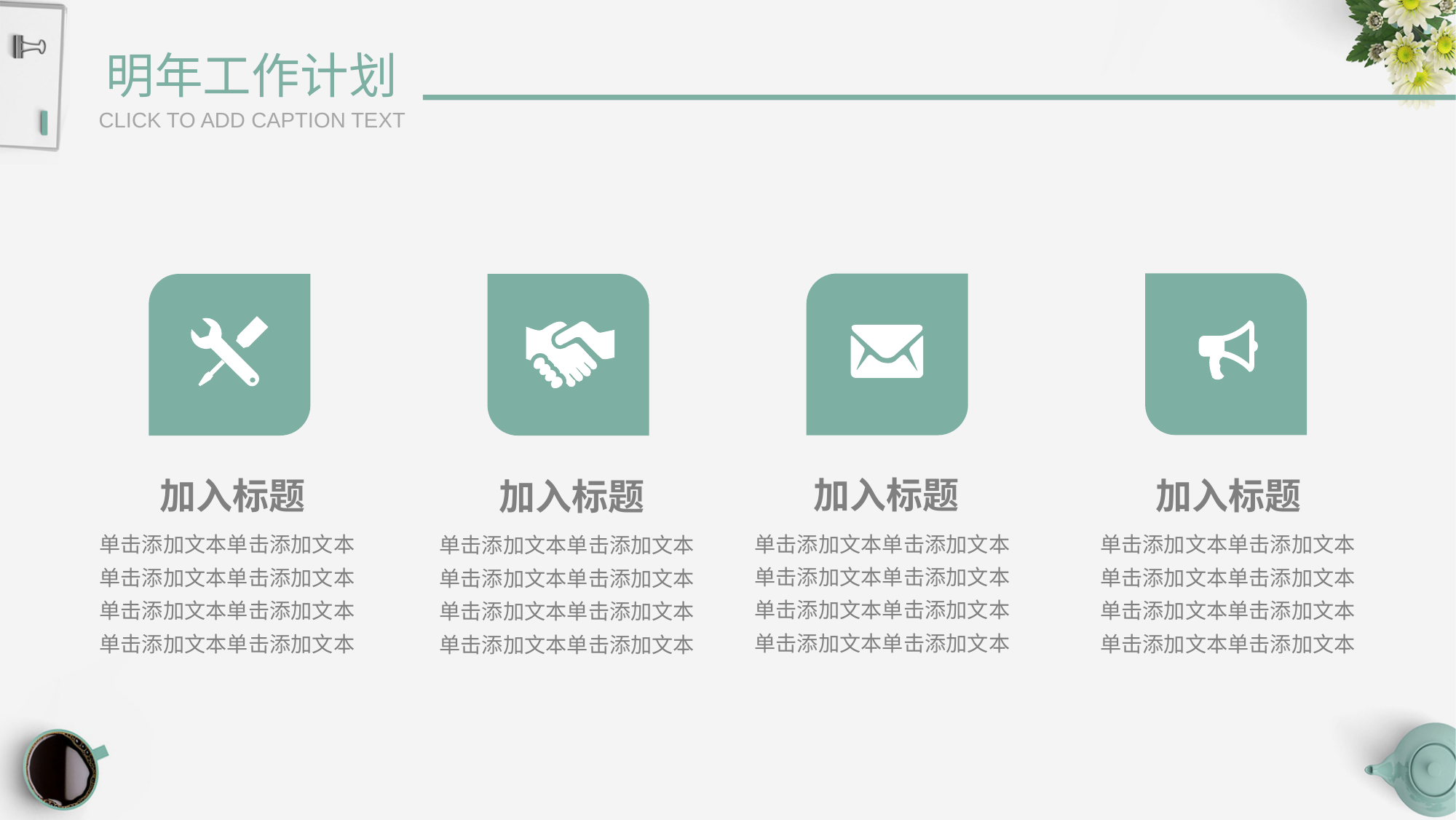

明年工作计划

CLICK TO ADD CAPTION TEXT

加入标题
加入标题
加入标题
加入标题
单击添加文本单击添加文本单击添加文本单击添加文本单击添加文本单击添加文本单击添加文本单击添加文本
单击添加文本单击添加文本单击添加文本单击添加文本单击添加文本单击添加文本单击添加文本单击添加文本
单击添加文本单击添加文本单击添加文本单击添加文本单击添加文本单击添加文本单击添加文本单击添加文本
单击添加文本单击添加文本单击添加文本单击添加文本单击添加文本单击添加文本单击添加文本单击添加文本